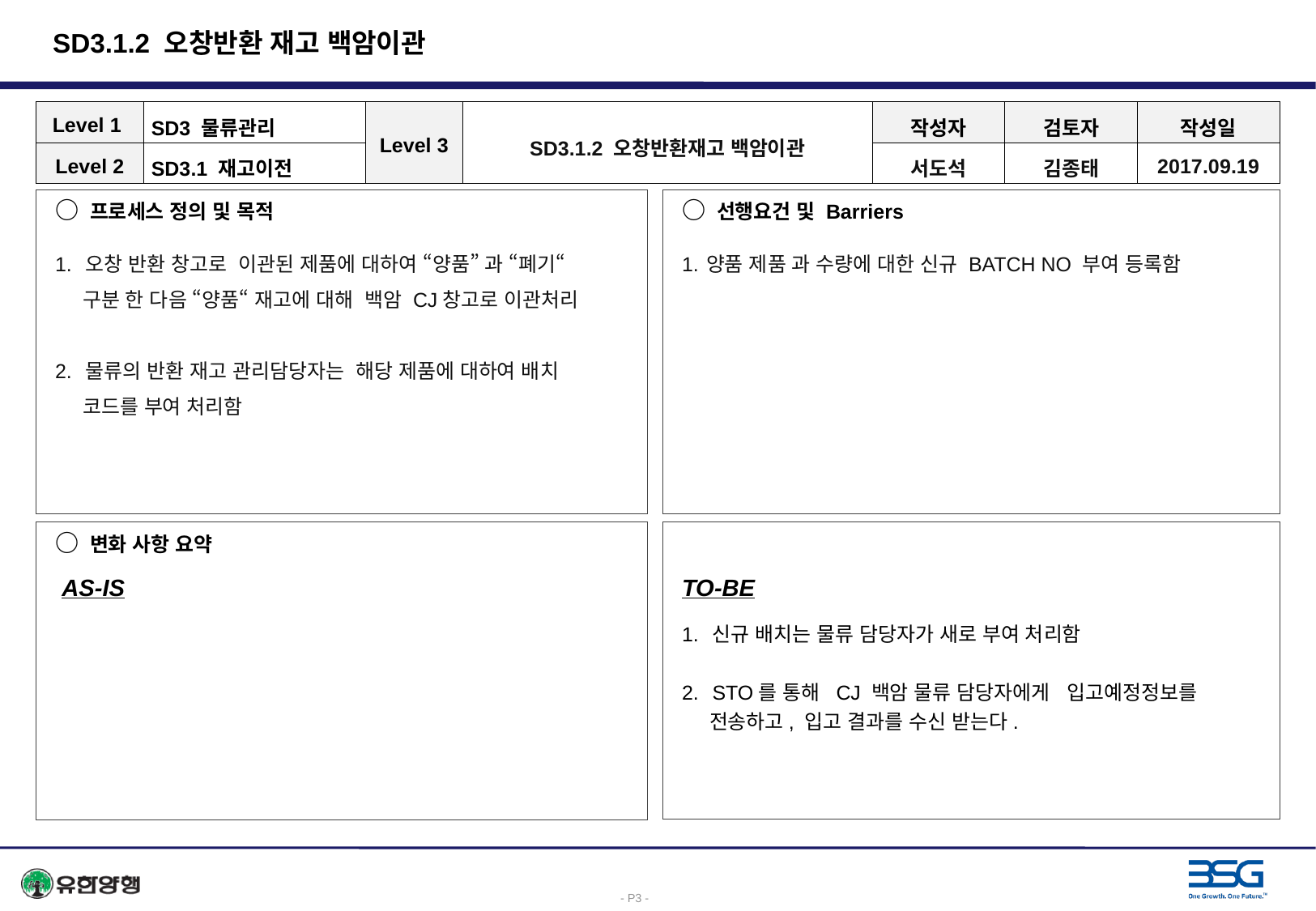

# SD3.1.2 오창반환 재고 백암이관
| Level 1 | SD3 물류관리 | Level 3 | SD3.1.2 오창반환재고 백암이관 | 작성자 | 검토자 | 작성일 |
| --- | --- | --- | --- | --- | --- | --- |
| Level 2 | SD3.1 재고이전 |  |  | 서도석 | 김종태 | 2017.09.19 |
○ 프로세스 정의 및 목적

오창 반환 창고로  이관된 제품에 대하여 “양품” 과 “폐기“
    구분 한 다음 “양품“ 재고에 대해  백암 CJ창고로 이관처리

물류의 반환 재고 관리담당자는  해당 제품에 대하여 배치
    코드를 부여 처리함
○ 선행요건 및 Barriers

양품 제품 과 수량에 대한 신규 BATCH NO 부여 등록함
○ 변화 사항 요약

 AS-IS

TO-BE

신규 배치는 물류 담당자가 새로 부여 처리함

STO를 통해  CJ 백암 물류 담당자에게   입고예정정보를
    전송하고, 입고 결과를 수신 받는다.